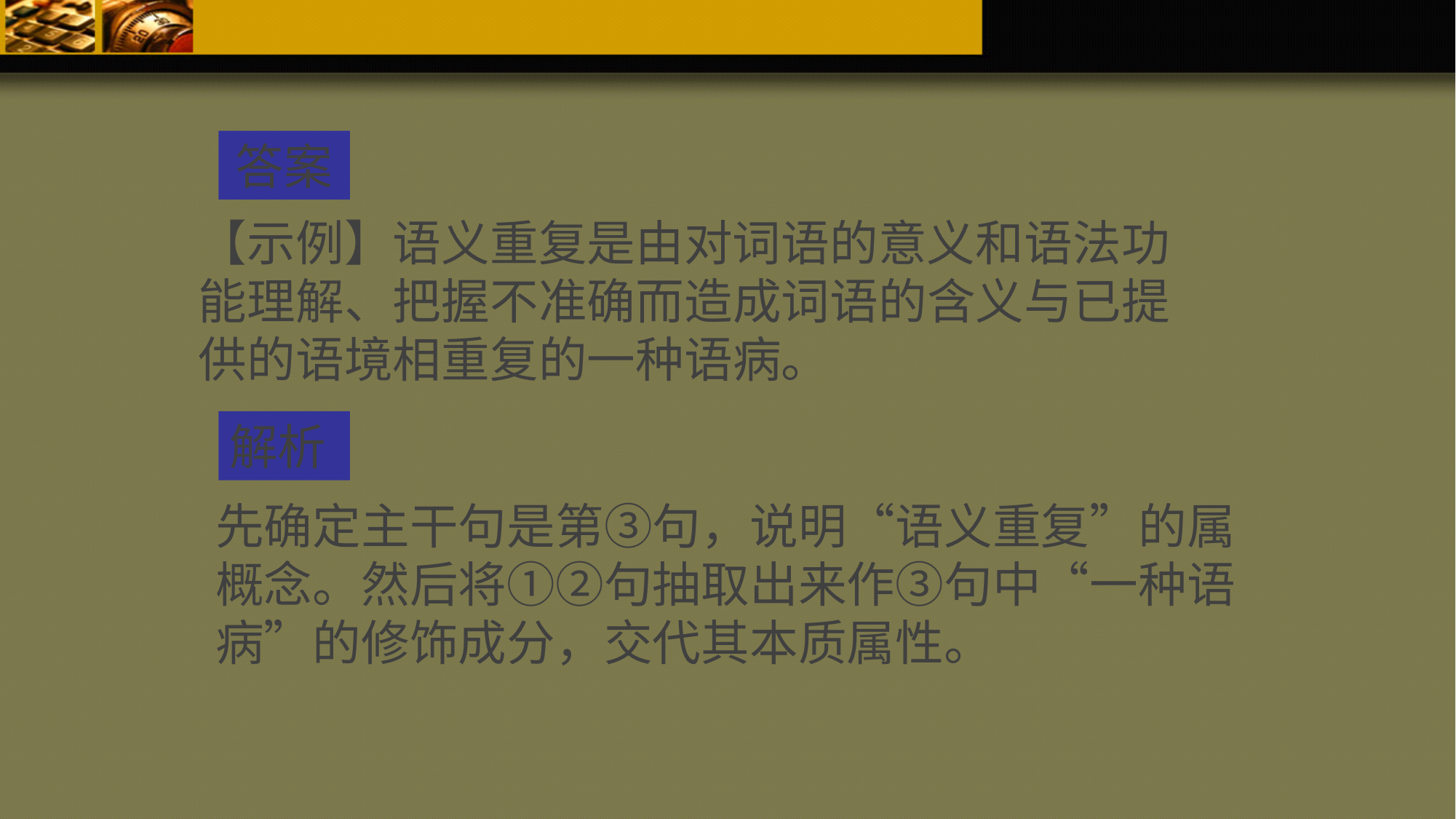

答案
【示例】语义重复是由对词语的意义和语法功能理解、把握不准确而造成词语的含义与已提供的语境相重复的一种语病。
解析
先确定主干句是第③句，说明“语义重复”的属概念。然后将①②句抽取出来作③句中“一种语病”的修饰成分，交代其本质属性。